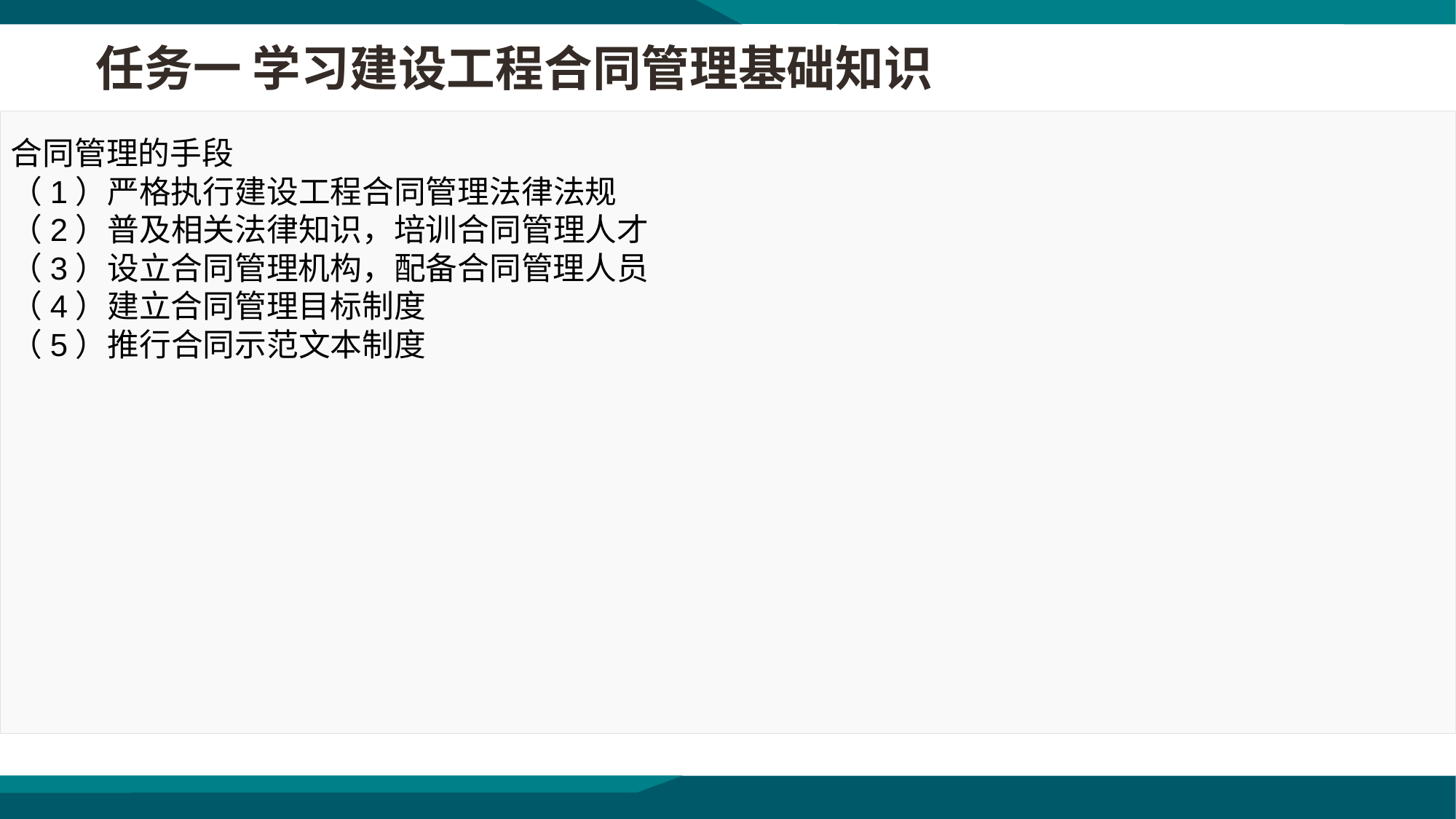

任务一 学习建设工程合同管理基础知识
合同管理的手段
（1）严格执行建设工程合同管理法律法规
（2）普及相关法律知识，培训合同管理人才
（3）设立合同管理机构，配备合同管理人员
（4）建立合同管理目标制度
（5）推行合同示范文本制度